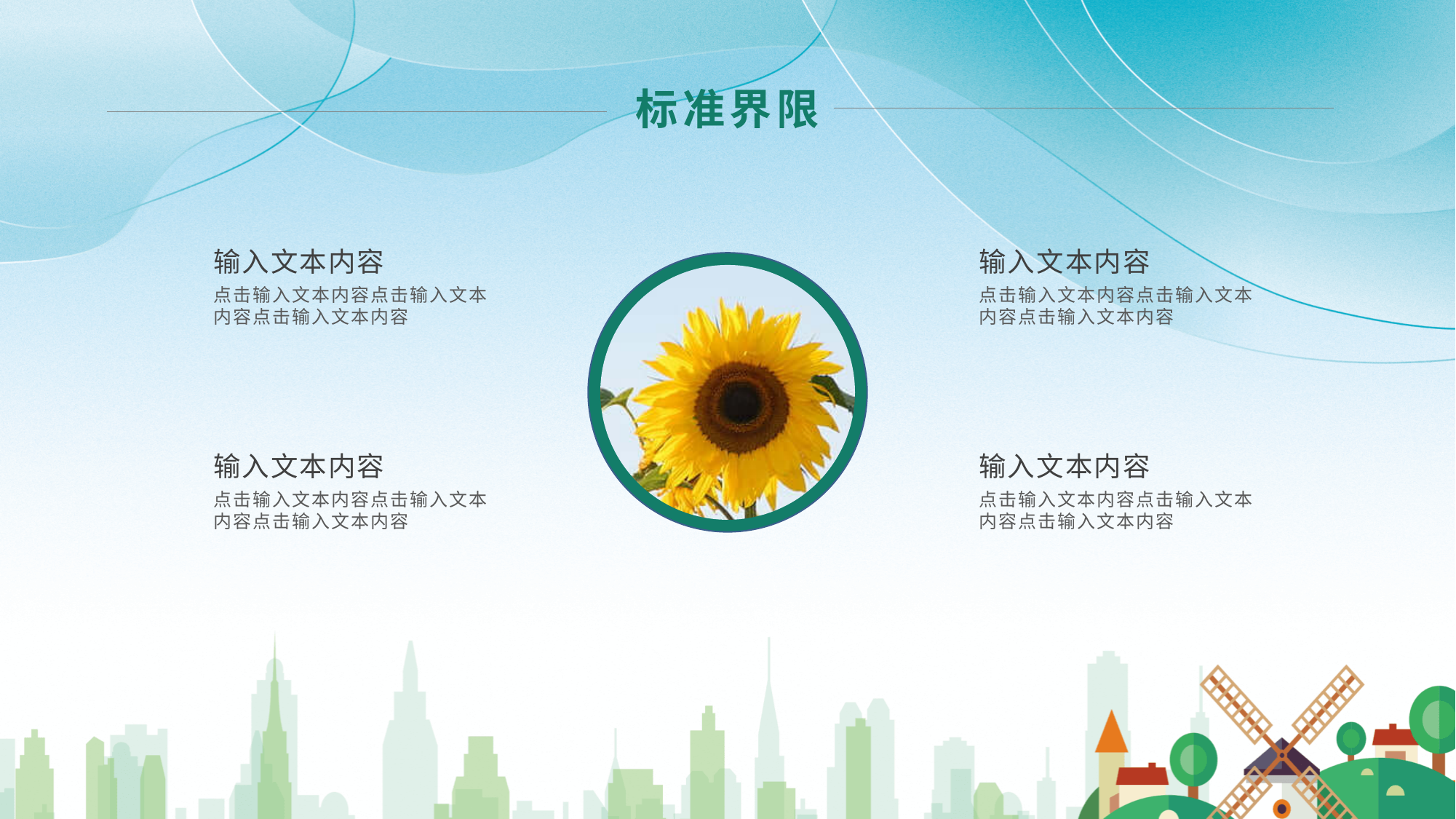

标准界限
输入文本内容
点击输入文本内容点击输入文本内容点击输入文本内容

输入文本内容
点击输入文本内容点击输入文本内容点击输入文本内容

输入文本内容
点击输入文本内容点击输入文本内容点击输入文本内容

输入文本内容
点击输入文本内容点击输入文本内容点击输入文本内容

行业PPT模板http://www.1ppt.com/hangye/